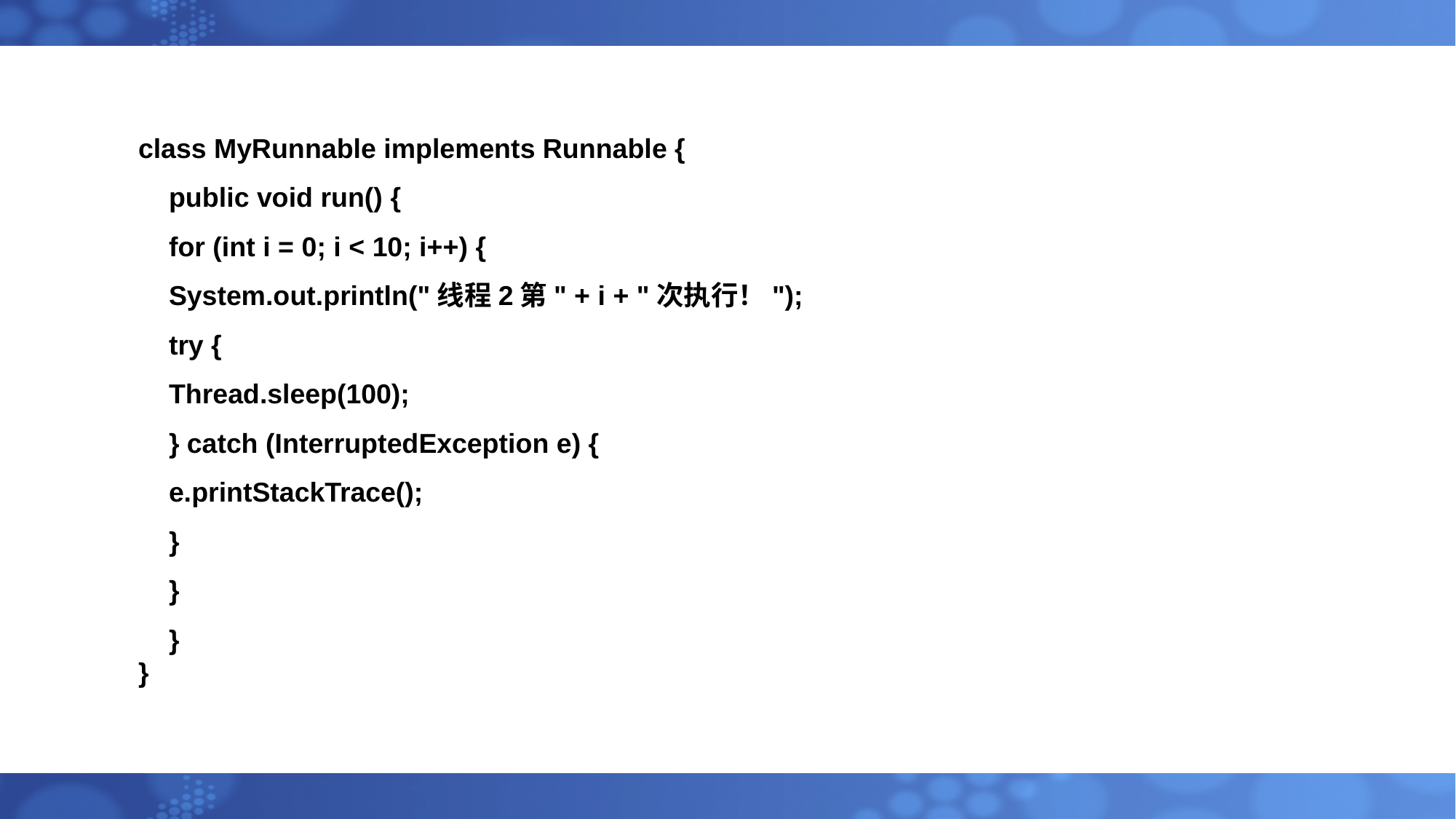

class MyRunnable implements Runnable {
    public void run() {
    for (int i = 0; i < 10; i++) {
    System.out.println("线程2第" + i + "次执行！");
    try {
    Thread.sleep(100);
    } catch (InterruptedException e) {
    e.printStackTrace();
    }
    }
    }
}